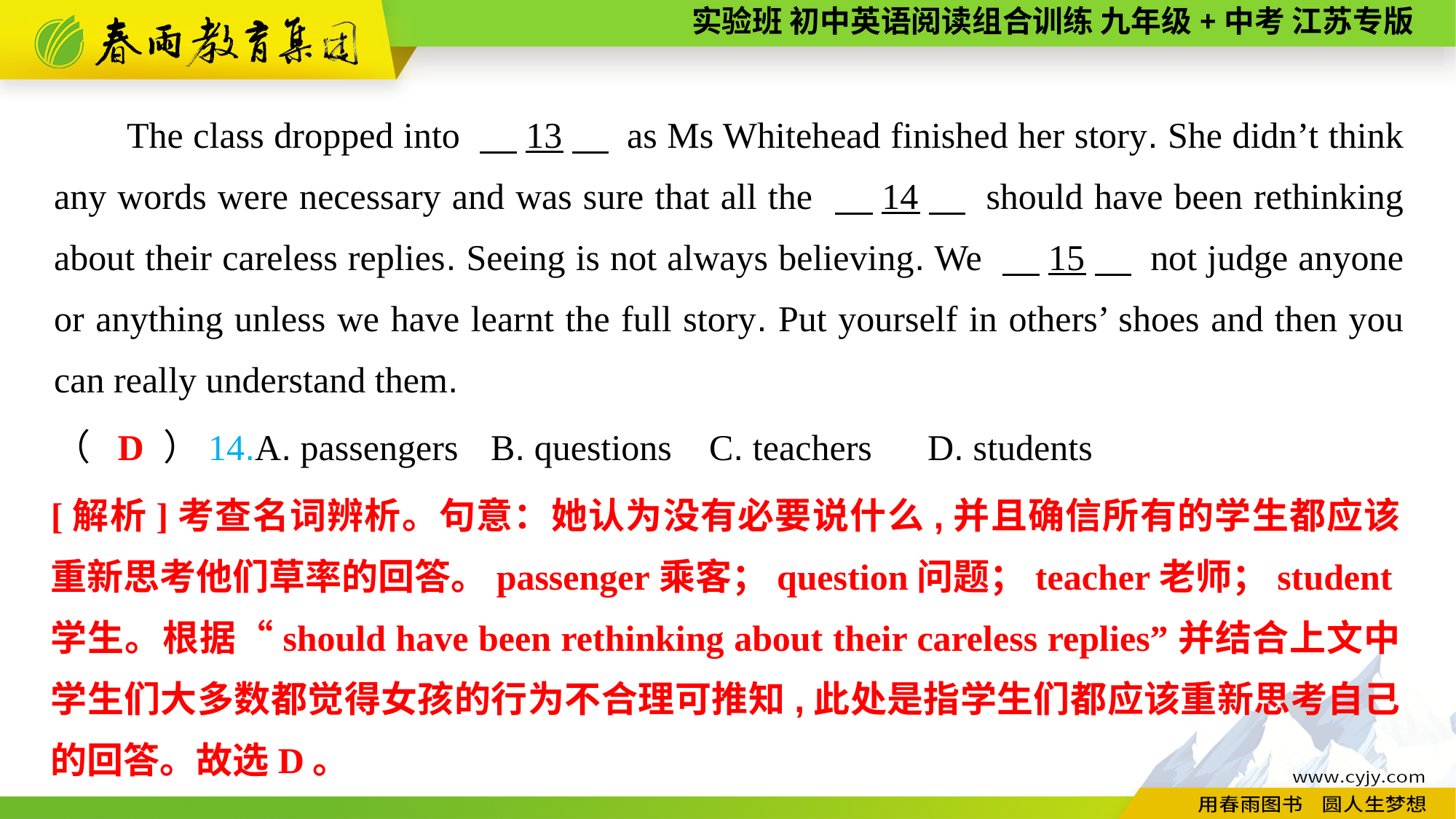

The class dropped into 　13　 as Ms Whitehead finished her story. She didn’t think any words were necessary and was sure that all the 　14　 should have been rethinking about their careless replies. Seeing is not always believing. We 　15　 not judge anyone or anything unless we have learnt the full story. Put yourself in others’ shoes and then you can really understand them.
（　　）14.A. passengers	B. questions	C. teachers	D. students
D
[解析]考查名词辨析。句意：她认为没有必要说什么,并且确信所有的学生都应该重新思考他们草率的回答。passenger乘客；question问题；teacher老师；student学生。根据“should have been rethinking about their careless replies”并结合上文中学生们大多数都觉得女孩的行为不合理可推知,此处是指学生们都应该重新思考自己的回答。故选D。